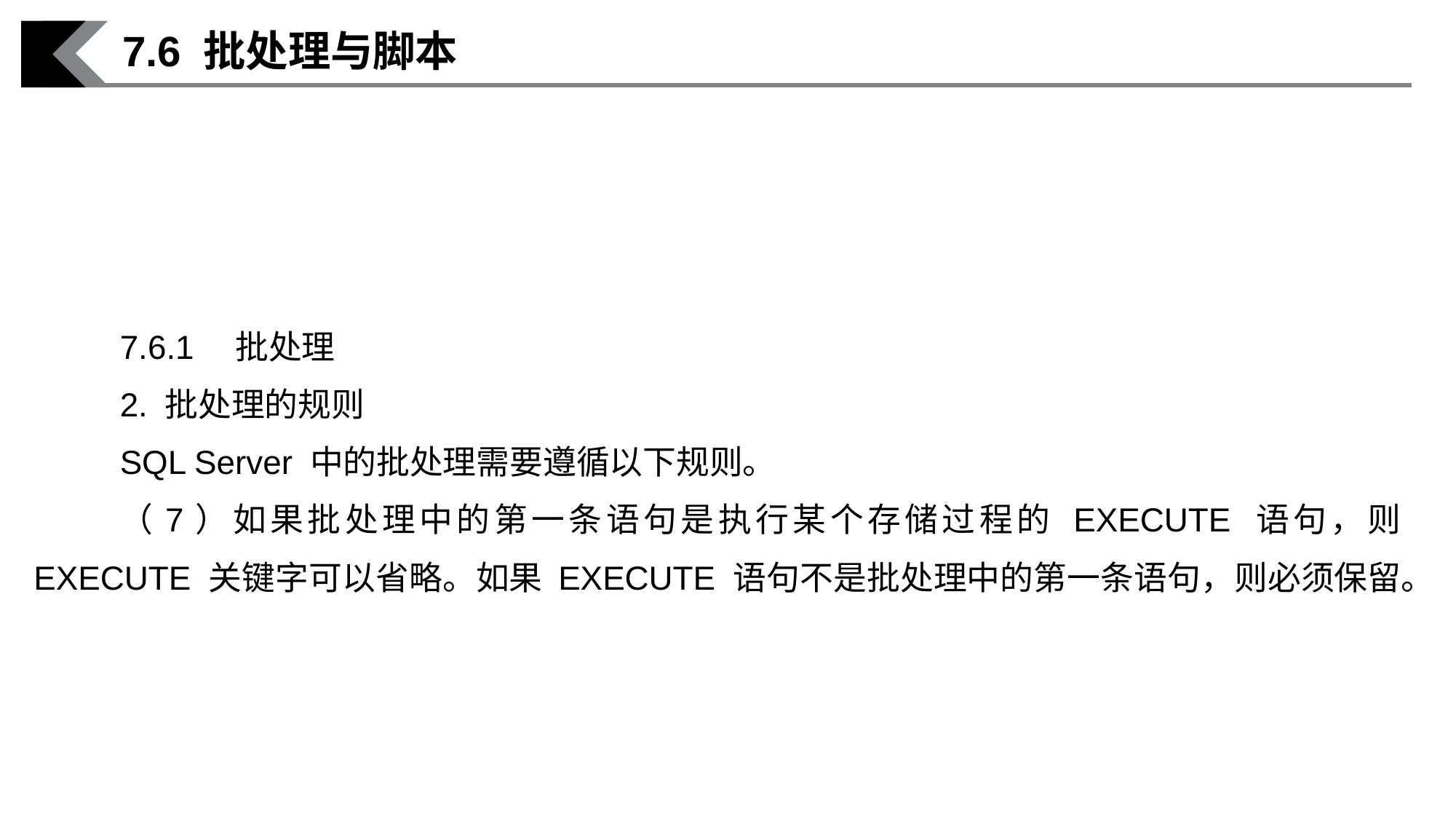

7.6 批处理与脚本
7.6.1　批处理
2. 批处理的规则
SQL Server 中的批处理需要遵循以下规则。
（7）如果批处理中的第一条语句是执行某个存储过程的 EXECUTE 语句，则 EXECUTE 关键字可以省略。如果 EXECUTE 语句不是批处理中的第一条语句，则必须保留。